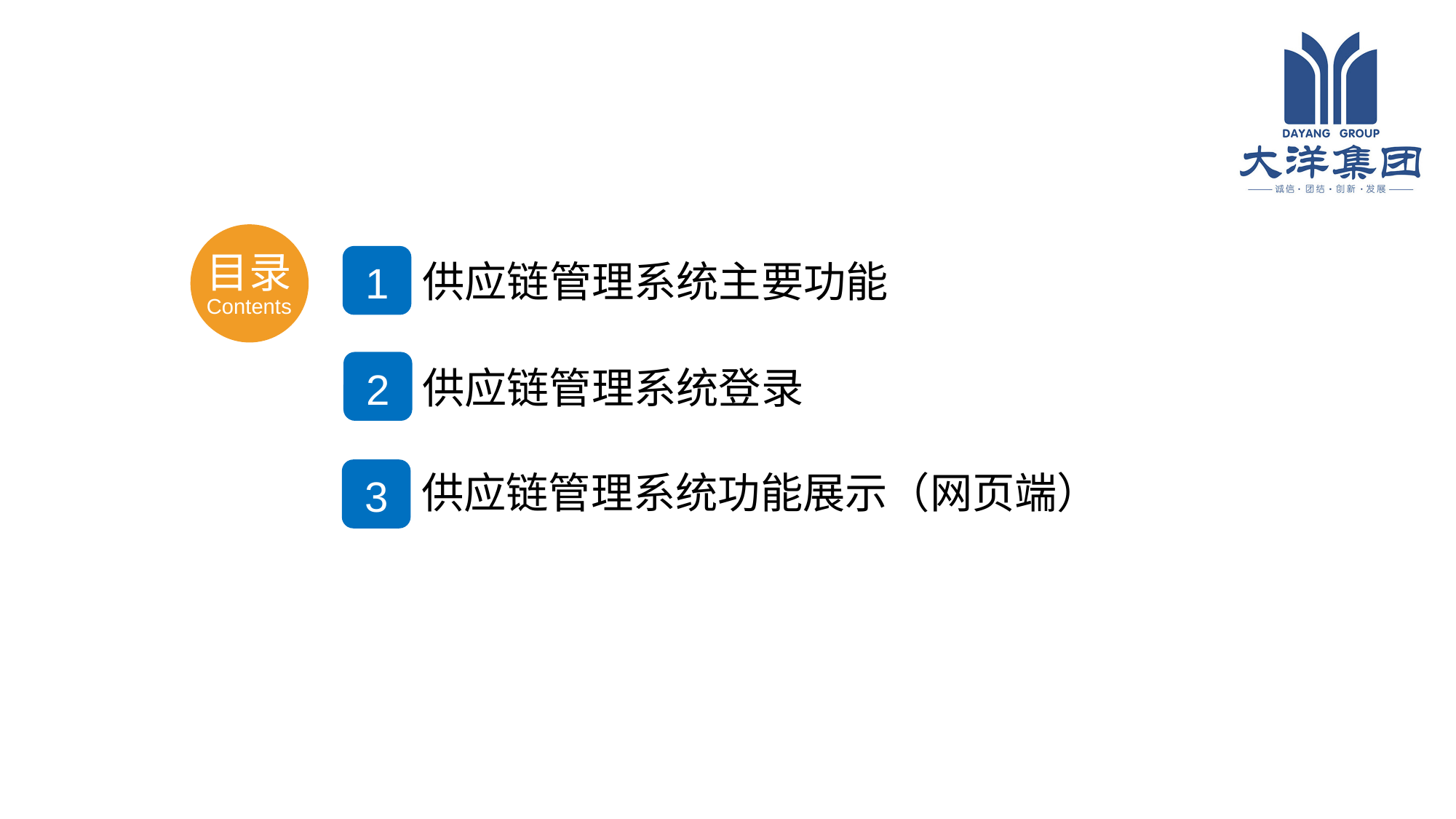

目录

供应链管理系统主要功能
1
Contents

供应链管理系统登录
2

供应链管理系统功能展示（网页端）
3
4